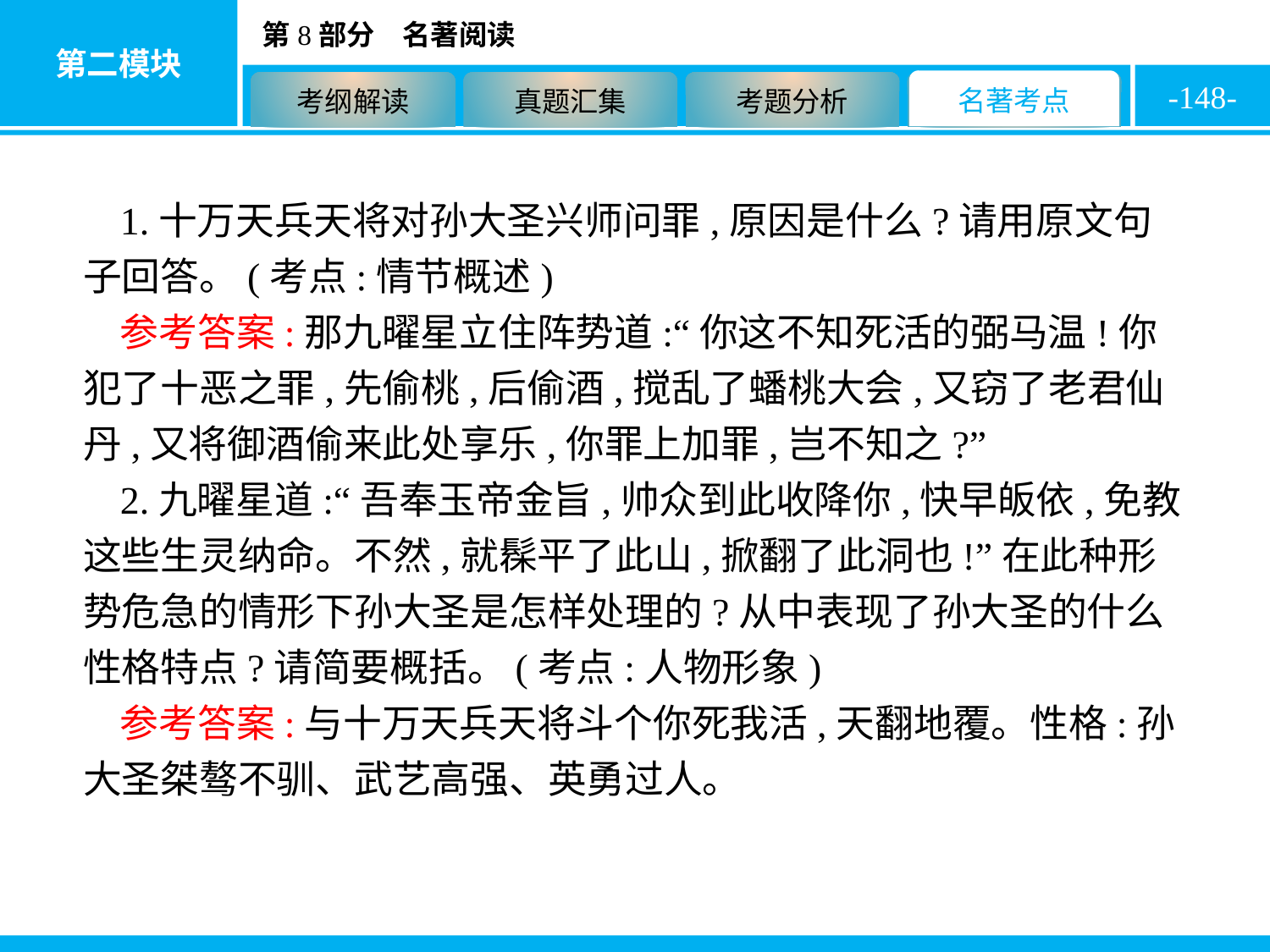

-148-
1.十万天兵天将对孙大圣兴师问罪,原因是什么?请用原文句子回答。(考点:情节概述)
参考答案:那九曜星立住阵势道:“你这不知死活的弼马温!你犯了十恶之罪,先偷桃,后偷酒,搅乱了蟠桃大会,又窃了老君仙丹,又将御酒偷来此处享乐,你罪上加罪,岂不知之?”
2.九曜星道:“吾奉玉帝金旨,帅众到此收降你,快早皈依,免教这些生灵纳命。不然,就髹平了此山,掀翻了此洞也!”在此种形势危急的情形下孙大圣是怎样处理的?从中表现了孙大圣的什么性格特点?请简要概括。(考点:人物形象)
参考答案:与十万天兵天将斗个你死我活,天翻地覆。性格:孙大圣桀骜不驯、武艺高强、英勇过人。